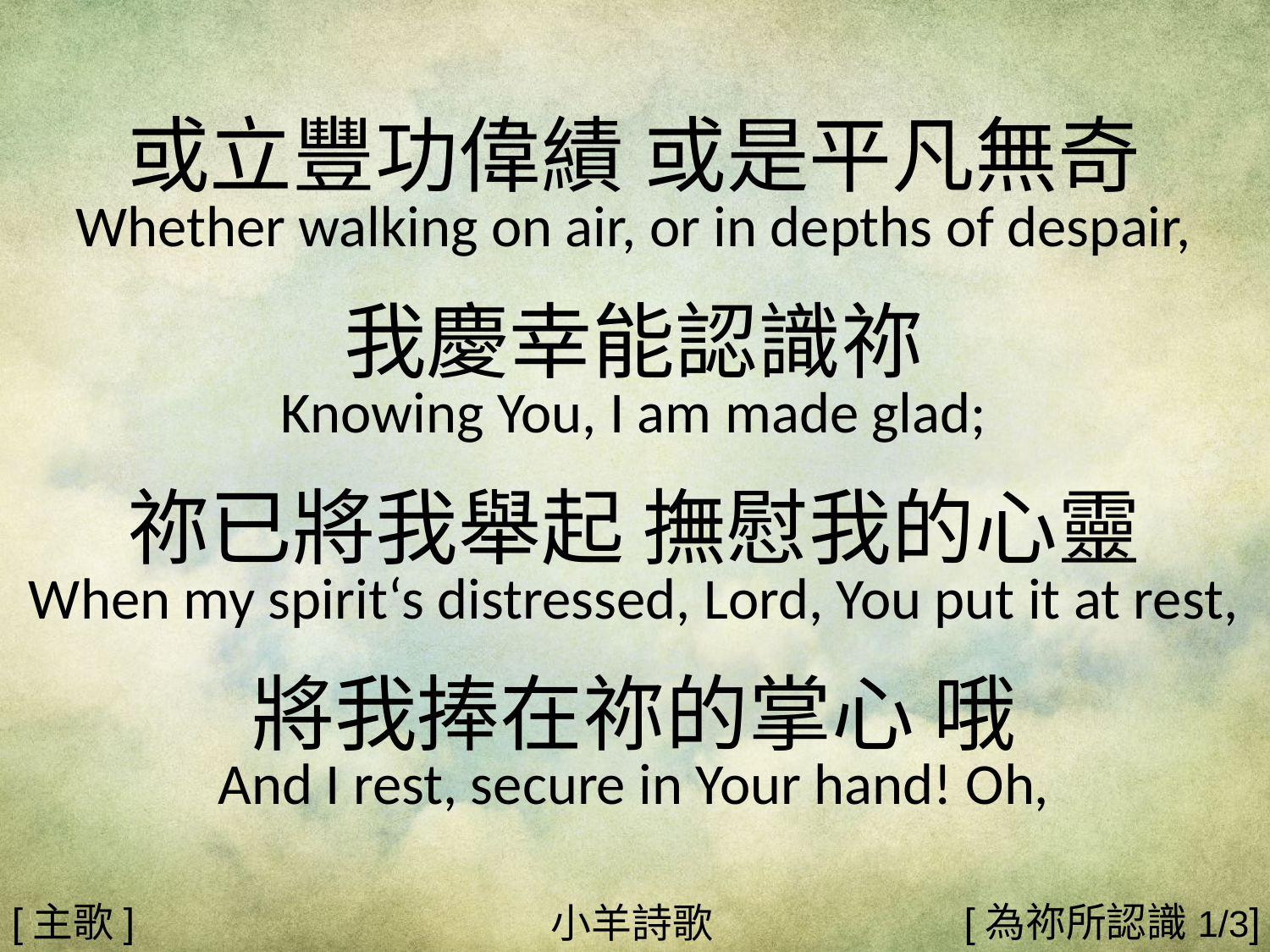

或立豐功偉績 或是平凡無奇
Whether walking on air, or in depths of despair,

我慶幸能認識祢
Knowing You, I am made glad;

祢已將我舉起 撫慰我的心靈
When my spirit‘s distressed, Lord, You put it at rest,

將我捧在祢的掌心 哦
And I rest, secure in Your hand! Oh,

#

[主歌]
[為祢所認識1/3]
小羊詩歌